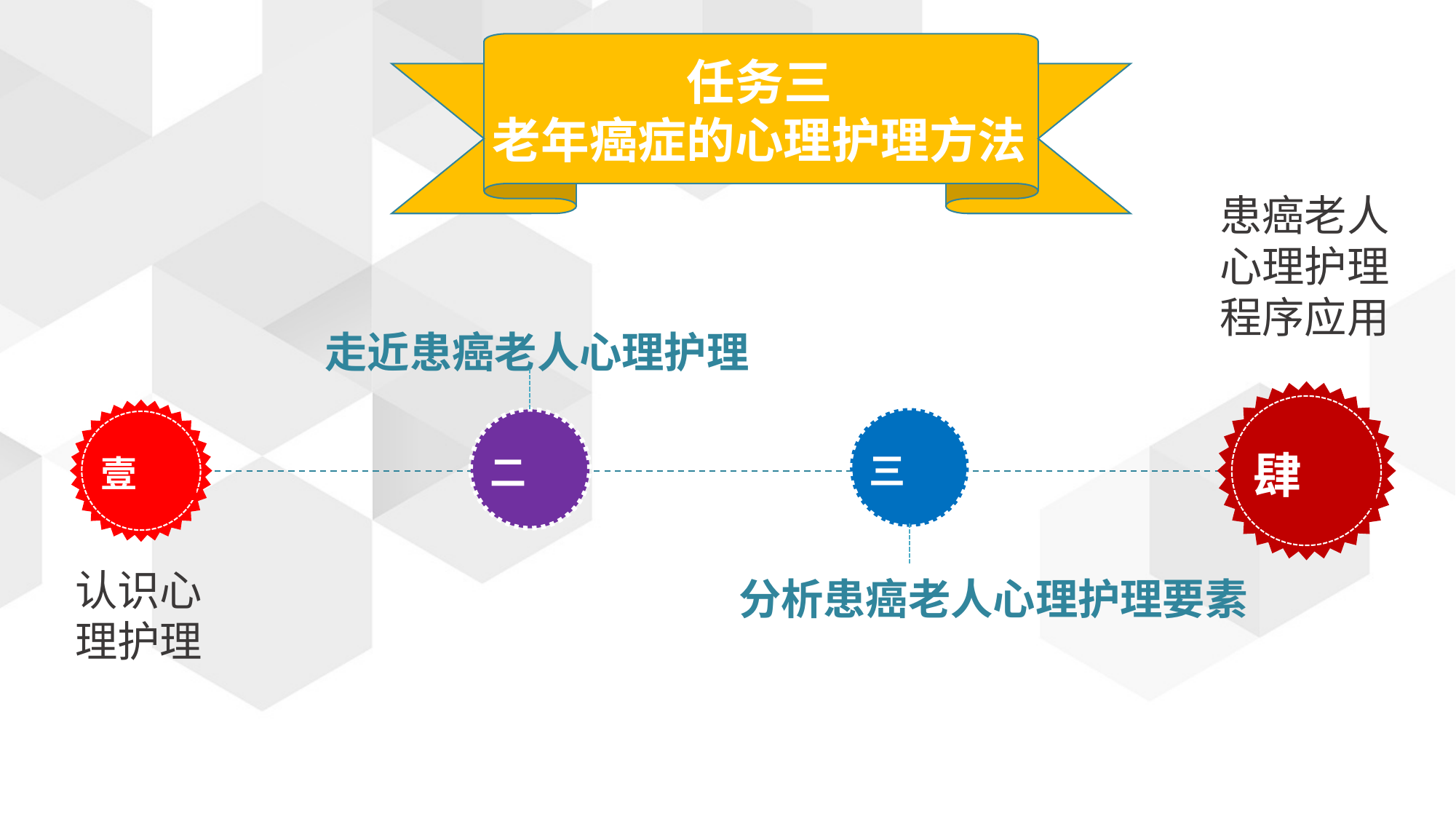

任务三
老年癌症的心理护理方法
患癌老人心理护理程序应用
走近患癌老人心理护理

肆

壹

三

二
认识心理护理
分析患癌老人心理护理要素